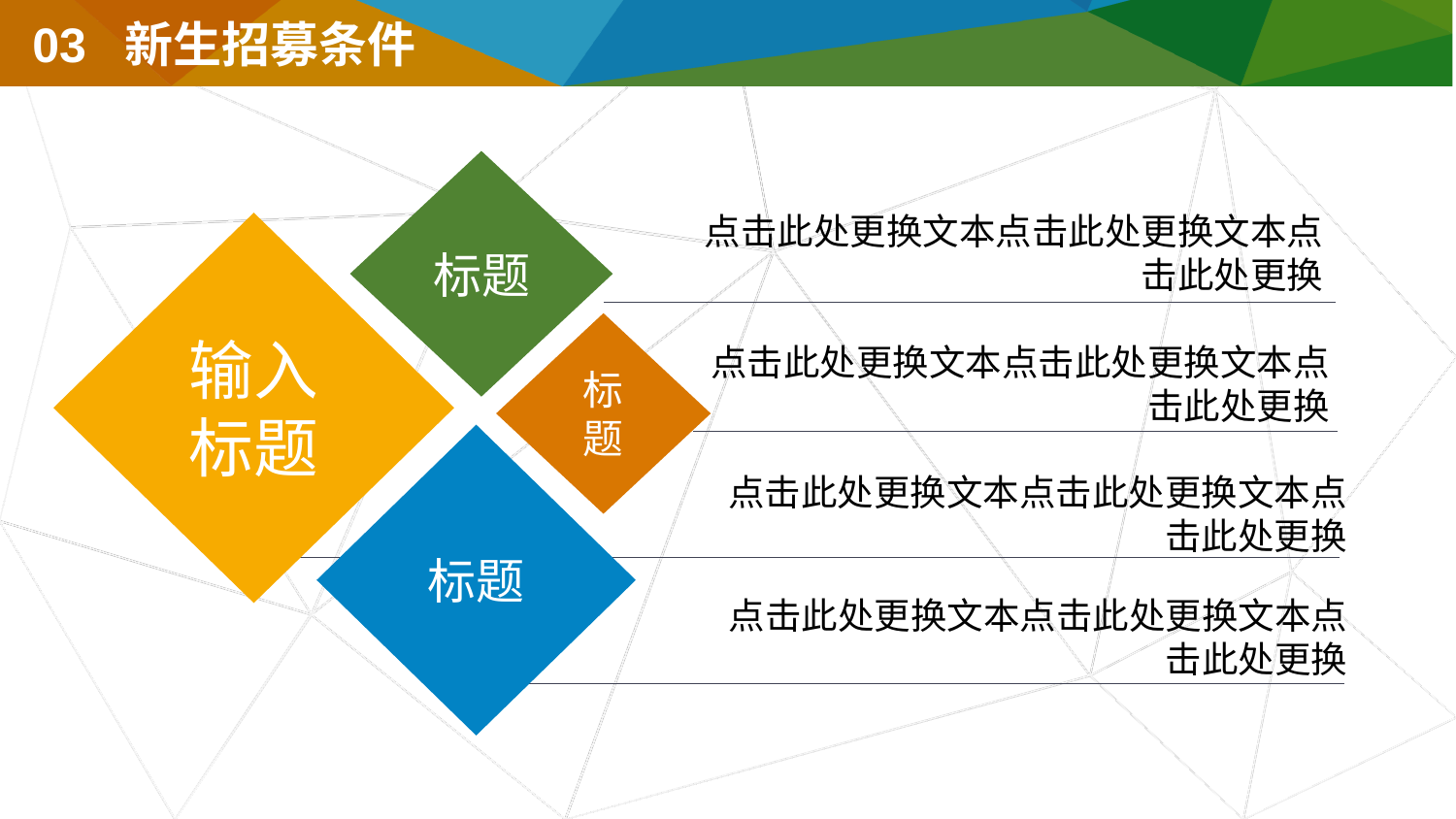

03  新生招募条件
标题
点击此处更换文本点击此处更换文本点击此处更换
输入标题
标题
点击此处更换文本点击此处更换文本点击此处更换
标题
点击此处更换文本点击此处更换文本点击此处更换
点击此处更换文本点击此处更换文本点击此处更换